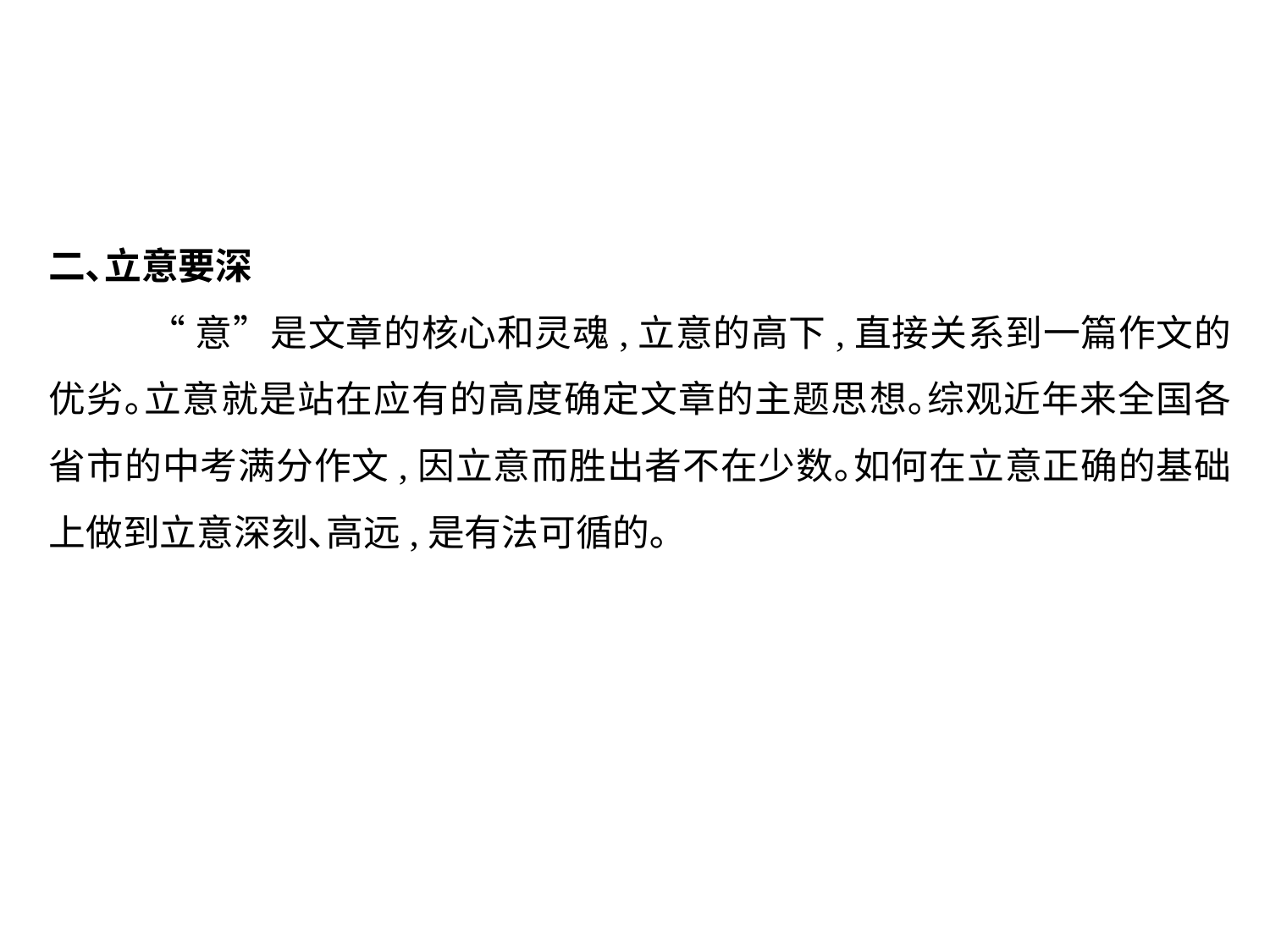

二､立意要深
“意”是文章的核心和灵魂,立意的高下,直接关系到一篇作文的优劣｡立意就是站在应有的高度确定文章的主题思想｡综观近年来全国各省市的中考满分作文,因立意而胜出者不在少数｡如何在立意正确的基础上做到立意深刻､高远,是有法可循的｡